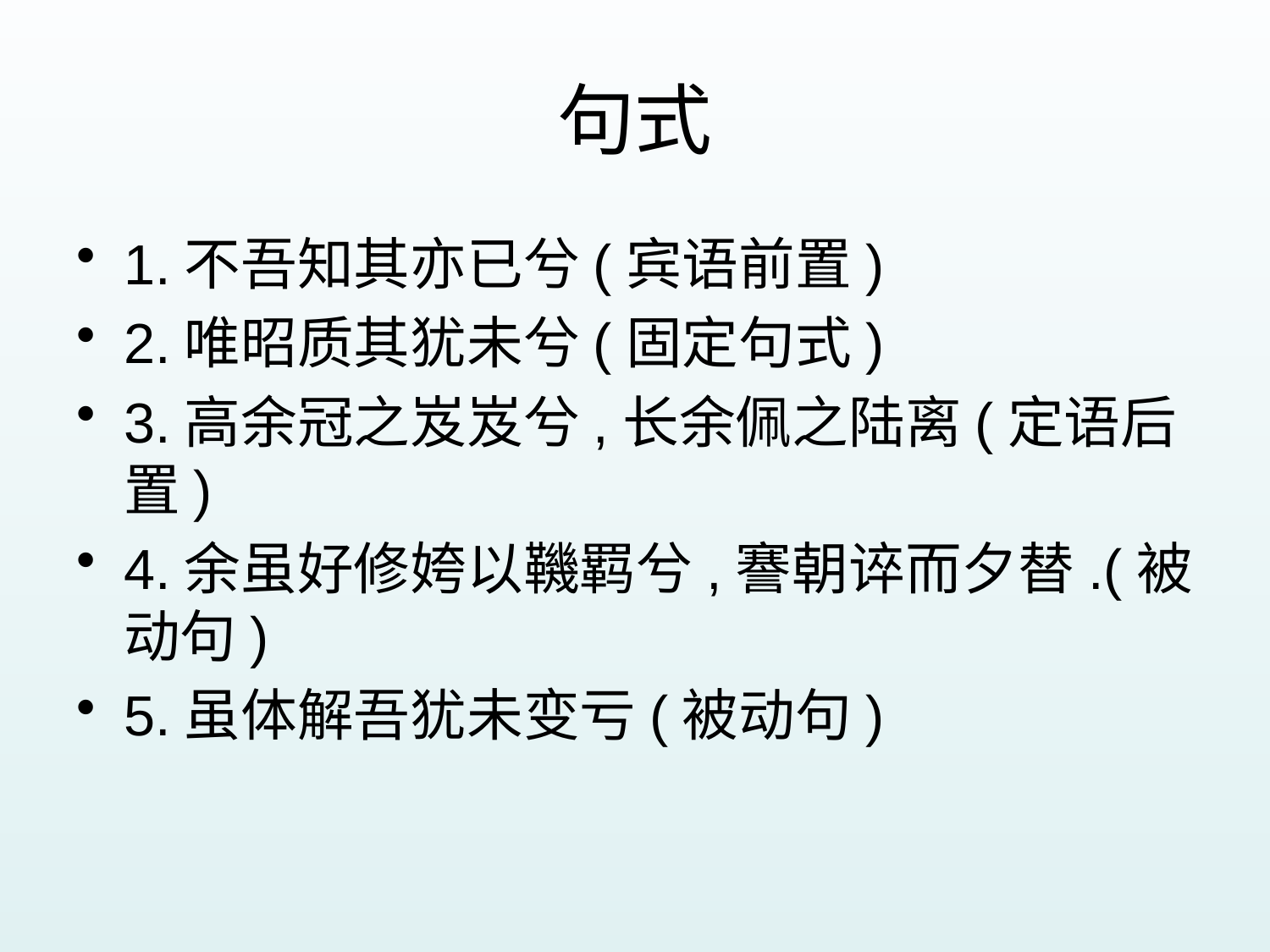

# 句式
1.不吾知其亦已兮(宾语前置)
2.唯昭质其犹未兮(固定句式)
3.高余冠之岌岌兮,长余佩之陆离(定语后置)
4.余虽好修姱以鞿羁兮,謇朝谇而夕替.(被动句)
5.虽体解吾犹未变亏(被动句)